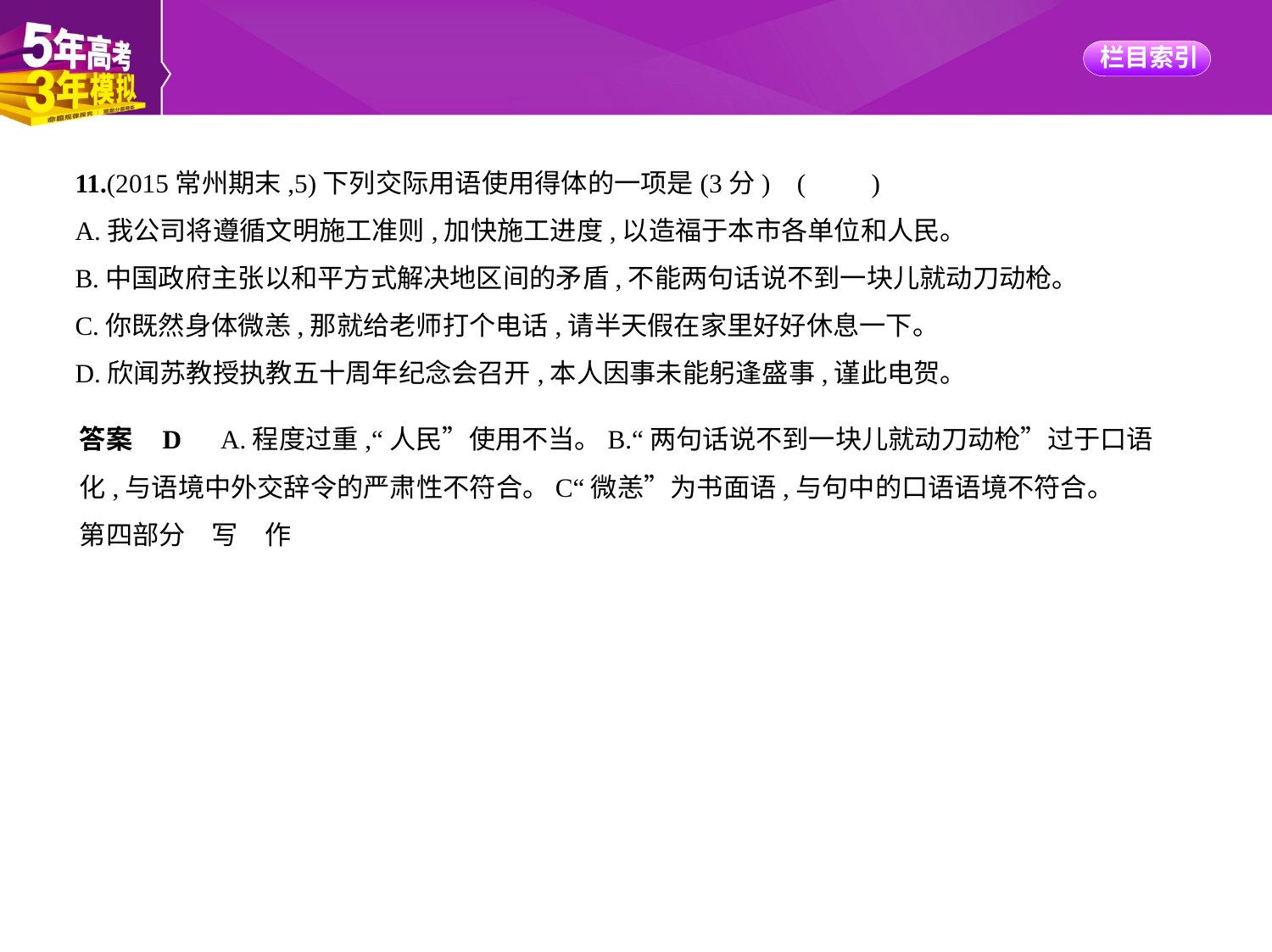

11.(2015常州期末,5)下列交际用语使用得体的一项是(3分) (　　)
A.我公司将遵循文明施工准则,加快施工进度,以造福于本市各单位和人民。
B.中国政府主张以和平方式解决地区间的矛盾,不能两句话说不到一块儿就动刀动枪。
C.你既然身体微恙,那就给老师打个电话,请半天假在家里好好休息一下。
D.欣闻苏教授执教五十周年纪念会召开,本人因事未能躬逢盛事,谨此电贺。
答案    D　A.程度过重,“人民”使用不当。B.“两句话说不到一块儿就动刀动枪”过于口语
化,与语境中外交辞令的严肃性不符合。C“微恙”为书面语,与句中的口语语境不符合。
第四部分　写　作